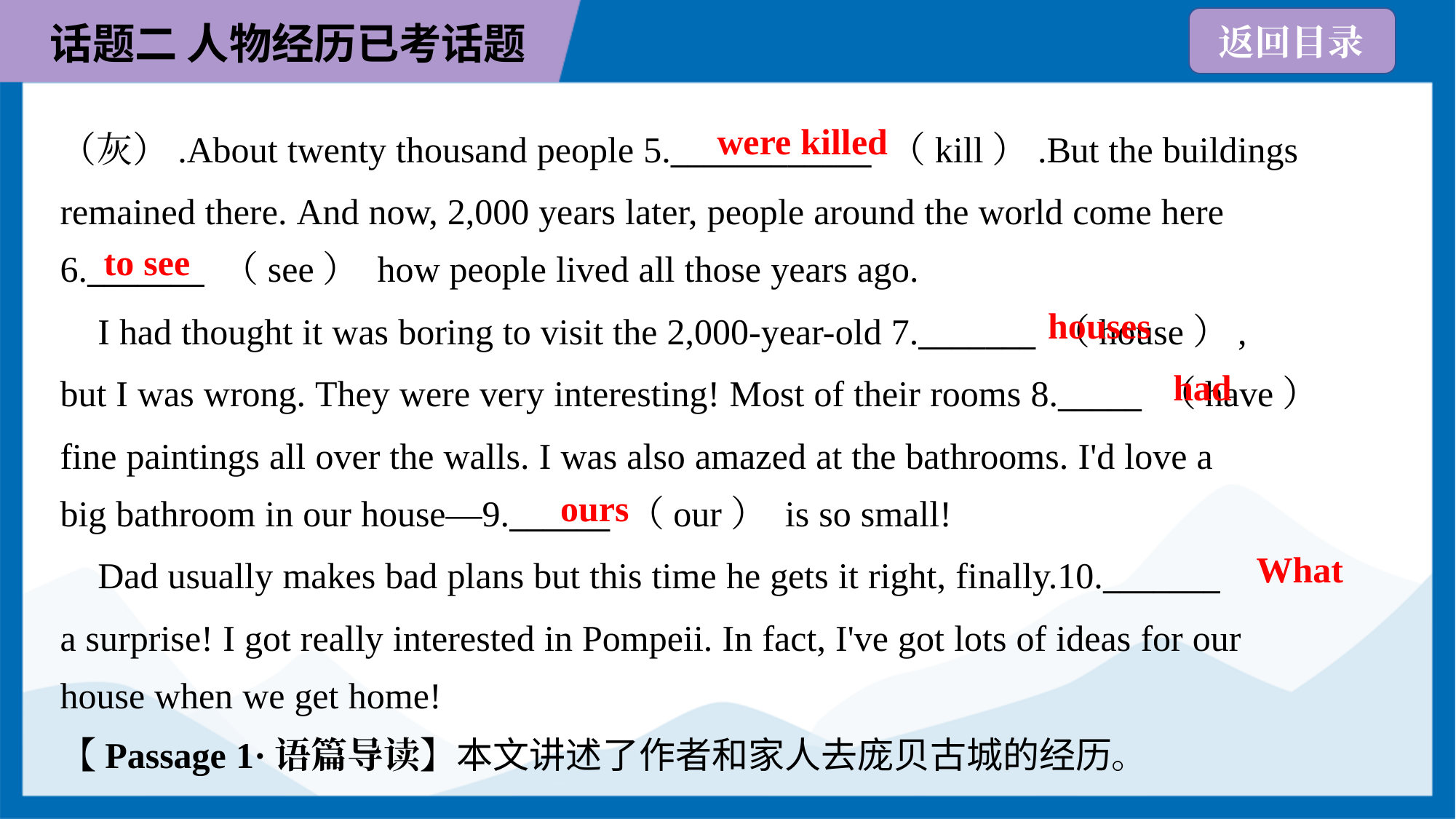

were killed
（灰）.About twenty thousand people 5.____________ （kill）.But the buildings
remained there. And now, 2,000 years later, people around the world come here
6._______ （see） how people lived all those years ago.
to see
houses
    I had thought it was boring to visit the 2,000-year-old 7._______ （house）,
but I was wrong. They were very interesting! Most of their rooms 8._____ （have）
fine paintings all over the walls. I was also amazed at the bathrooms. I'd love a
big bathroom in our house—9.______ （our） is so small!
had
ours
What
    Dad usually makes bad plans but this time he gets it right, finally.10._______
a surprise! I got really interested in Pompeii. In fact, I've got lots of ideas for our
house when we get home!
【Passage 1·语篇导读】本文讲述了作者和家人去庞贝古城的经历。